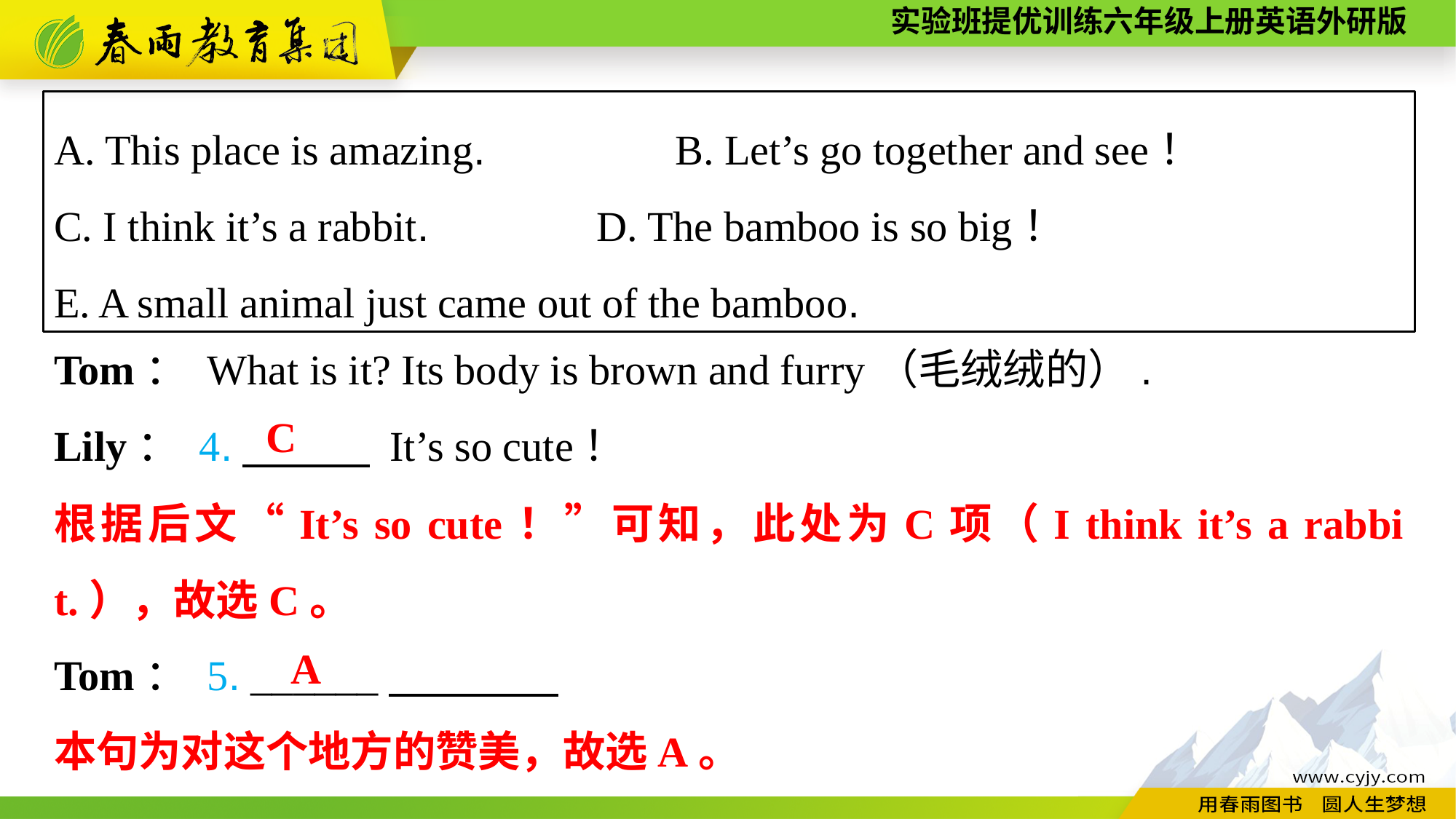

A. This place is amazing.　　　　B. Let’s go together and see！
C. I think it’s a rabbit.	          D. The bamboo is so big！
E. A small animal just came out of the bamboo.
Tom： What is it? Its body is brown and furry（毛绒绒的）.
Lily： 4.　　　 It’s so cute！

Tom： 5. ______
C
根据后文“It’s so cute！”可知，此处为C项（I think it’s a rabbit.），故选C。
A
本句为对这个地方的赞美，故选A。